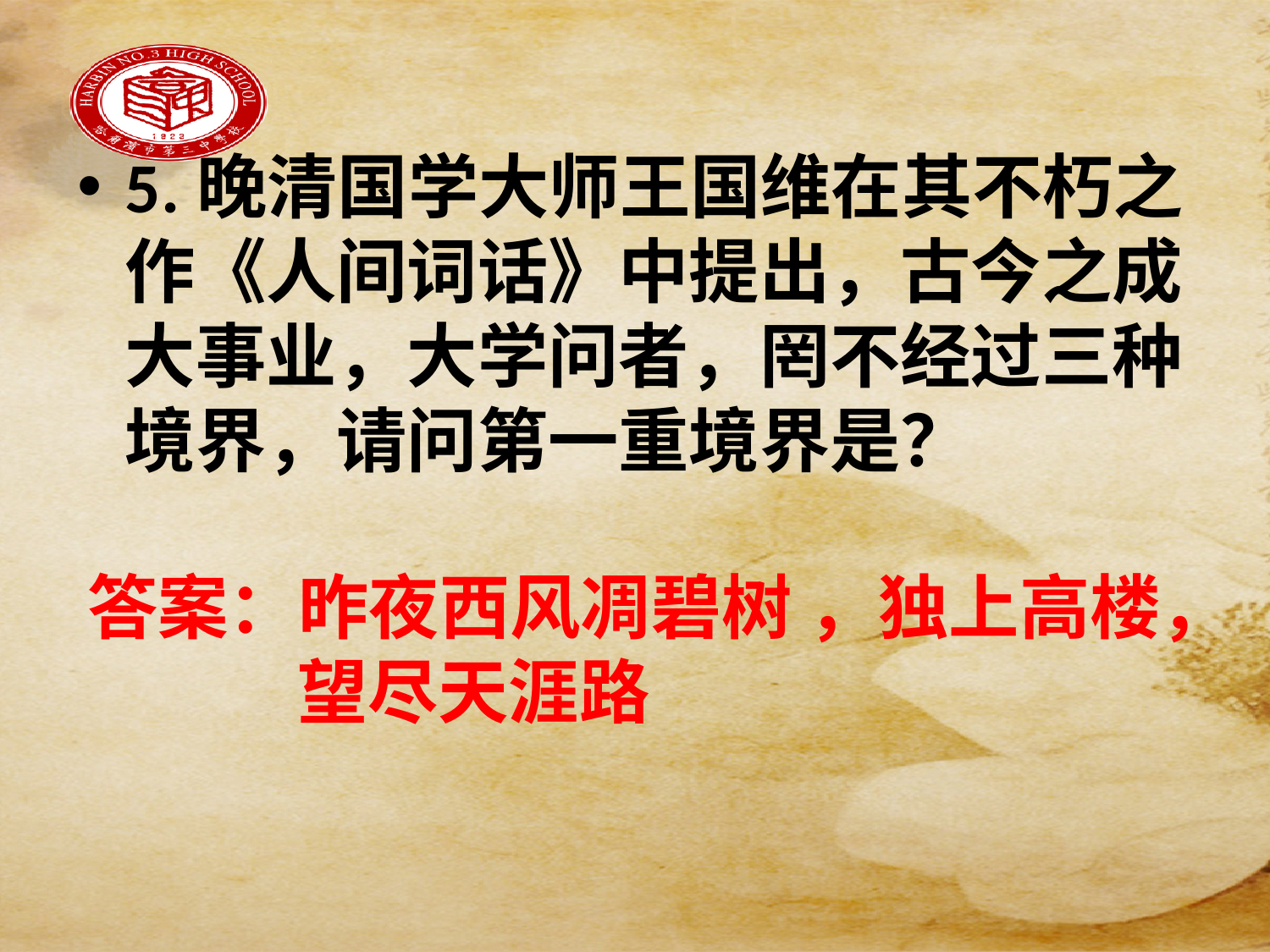

5.晚清国学大师王国维在其不朽之作《人间词话》中提出，古今之成大事业，大学问者，罔不经过三种境界，请问第一重境界是？

答案：昨夜西风凋碧树 ，独上高楼，
            望尽天涯路